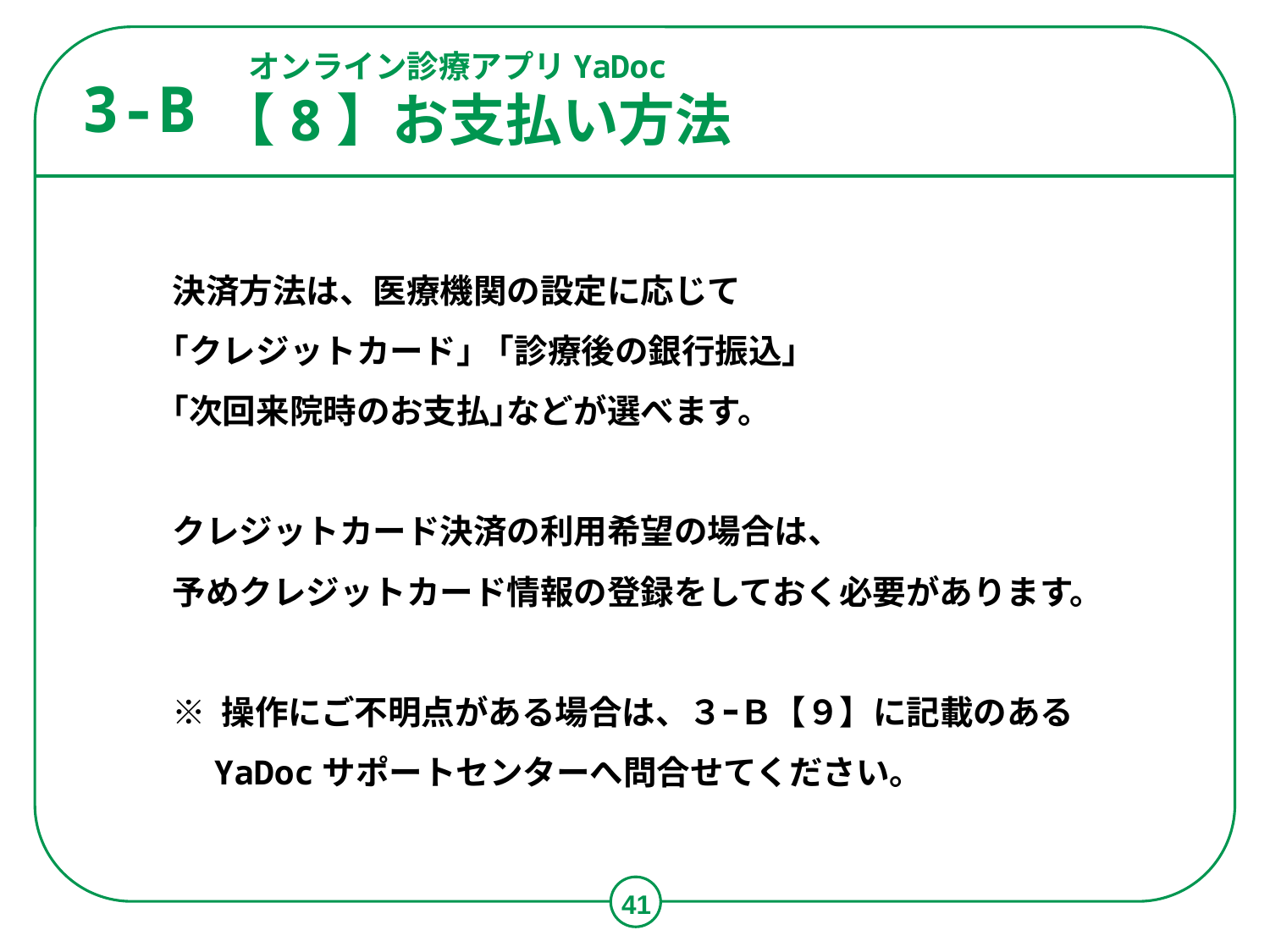

オンライン診療アプリYaDoc
【8】お支払い方法
3-B
決済方法は、医療機関の設定に応じて
｢クレジットカード」 ｢診療後の銀行振込」
｢次回来院時のお支払｣などが選べます。

クレジットカード決済の利用希望の場合は、
予めクレジットカード情報の登録をしておく必要があります。

※ 操作にご不明点がある場合は、３ｰＢ【９】に記載のある
　YaDocサポートセンターへ問合せてください。